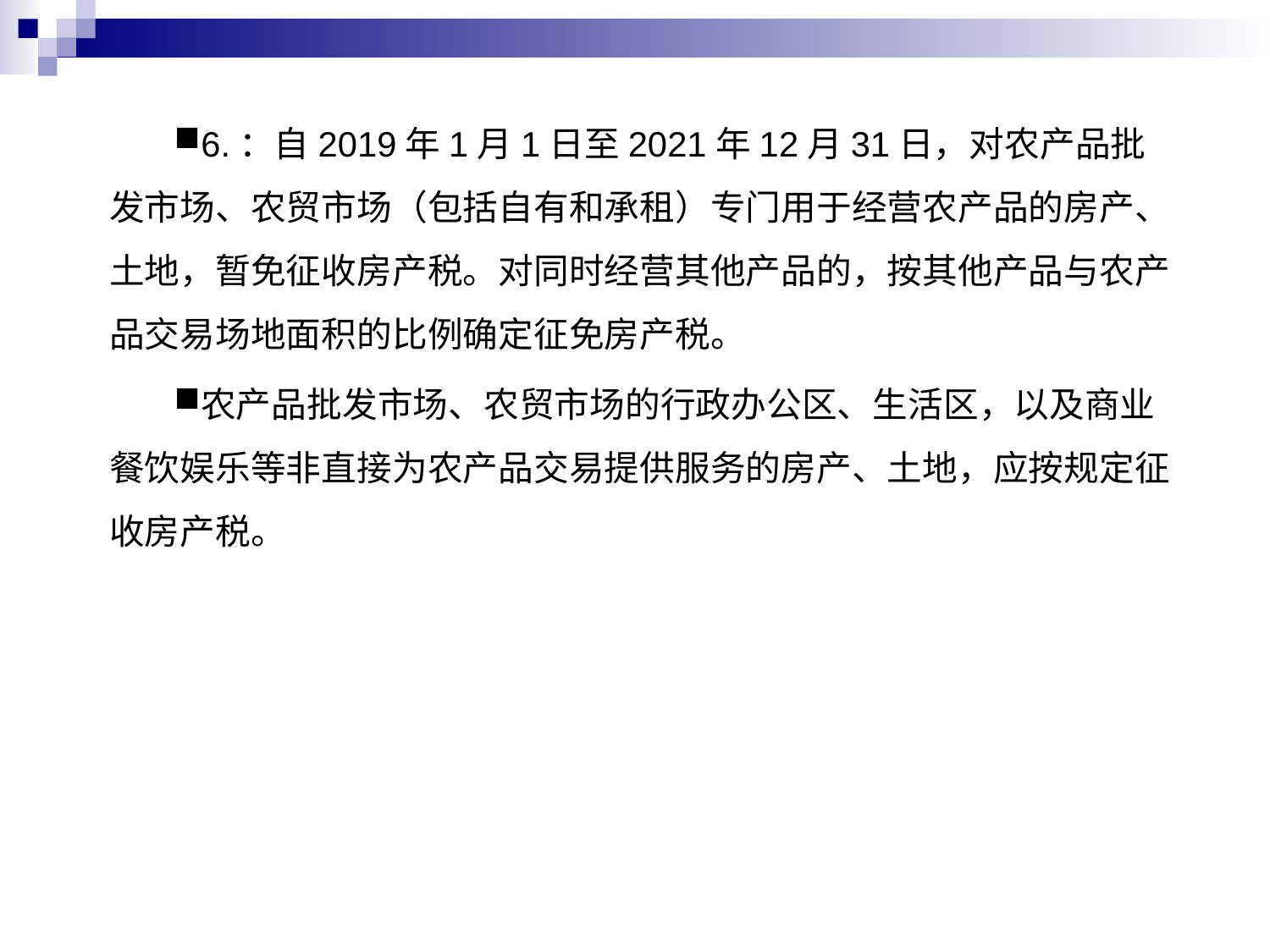

#
6.：自2019年1月1日至2021年12月31日，对农产品批发市场、农贸市场（包括自有和承租）专门用于经营农产品的房产、土地，暂免征收房产税。对同时经营其他产品的，按其他产品与农产品交易场地面积的比例确定征免房产税。
农产品批发市场、农贸市场的行政办公区、生活区，以及商业餐饮娱乐等非直接为农产品交易提供服务的房产、土地，应按规定征收房产税。